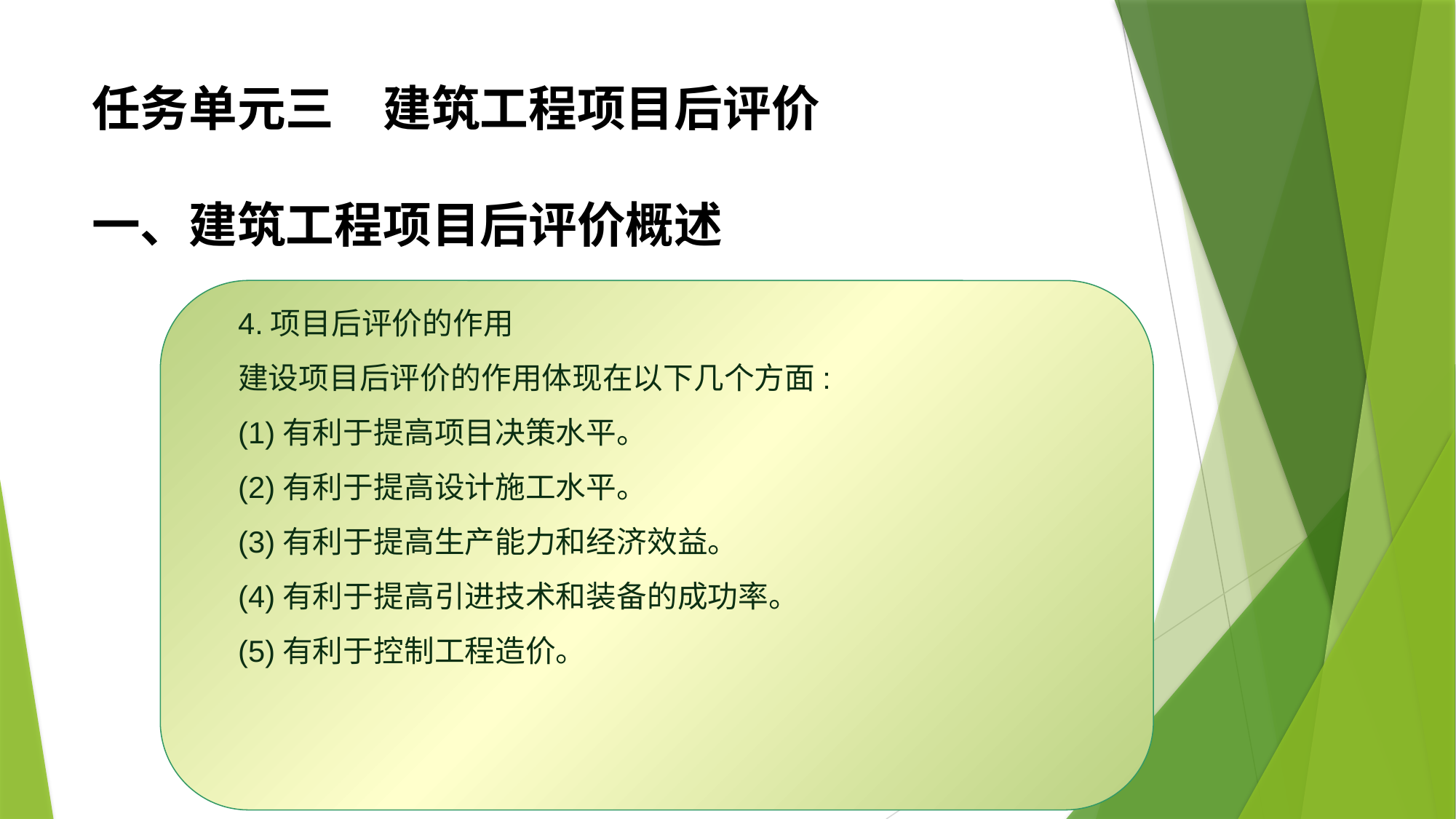

任务单元三　建筑工程项目后评价
一、建筑工程项目后评价概述

4.项目后评价的作用
建设项目后评价的作用体现在以下几个方面:
(1)有利于提高项目决策水平。
(2)有利于提高设计施工水平。
(3)有利于提高生产能力和经济效益。
(4)有利于提高引进技术和装备的成功率。
(5)有利于控制工程造价。